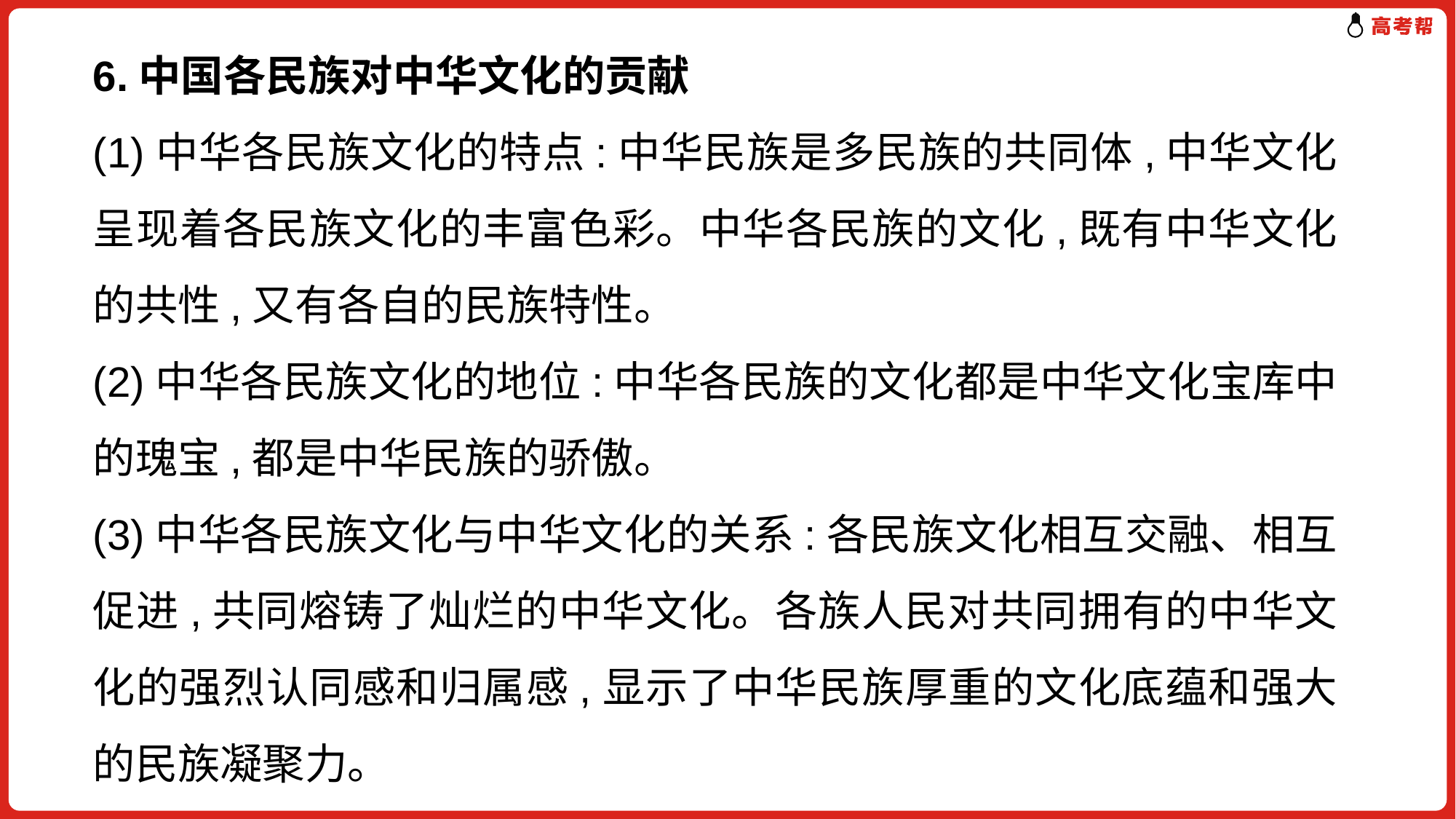

6.中国各民族对中华文化的贡献
(1)中华各民族文化的特点:中华民族是多民族的共同体,中华文化呈现着各民族文化的丰富色彩。中华各民族的文化,既有中华文化的共性,又有各自的民族特性。
(2)中华各民族文化的地位:中华各民族的文化都是中华文化宝库中的瑰宝,都是中华民族的骄傲。
(3)中华各民族文化与中华文化的关系:各民族文化相互交融、相互促进,共同熔铸了灿烂的中华文化。各族人民对共同拥有的中华文化的强烈认同感和归属感,显示了中华民族厚重的文化底蕴和强大的民族凝聚力。